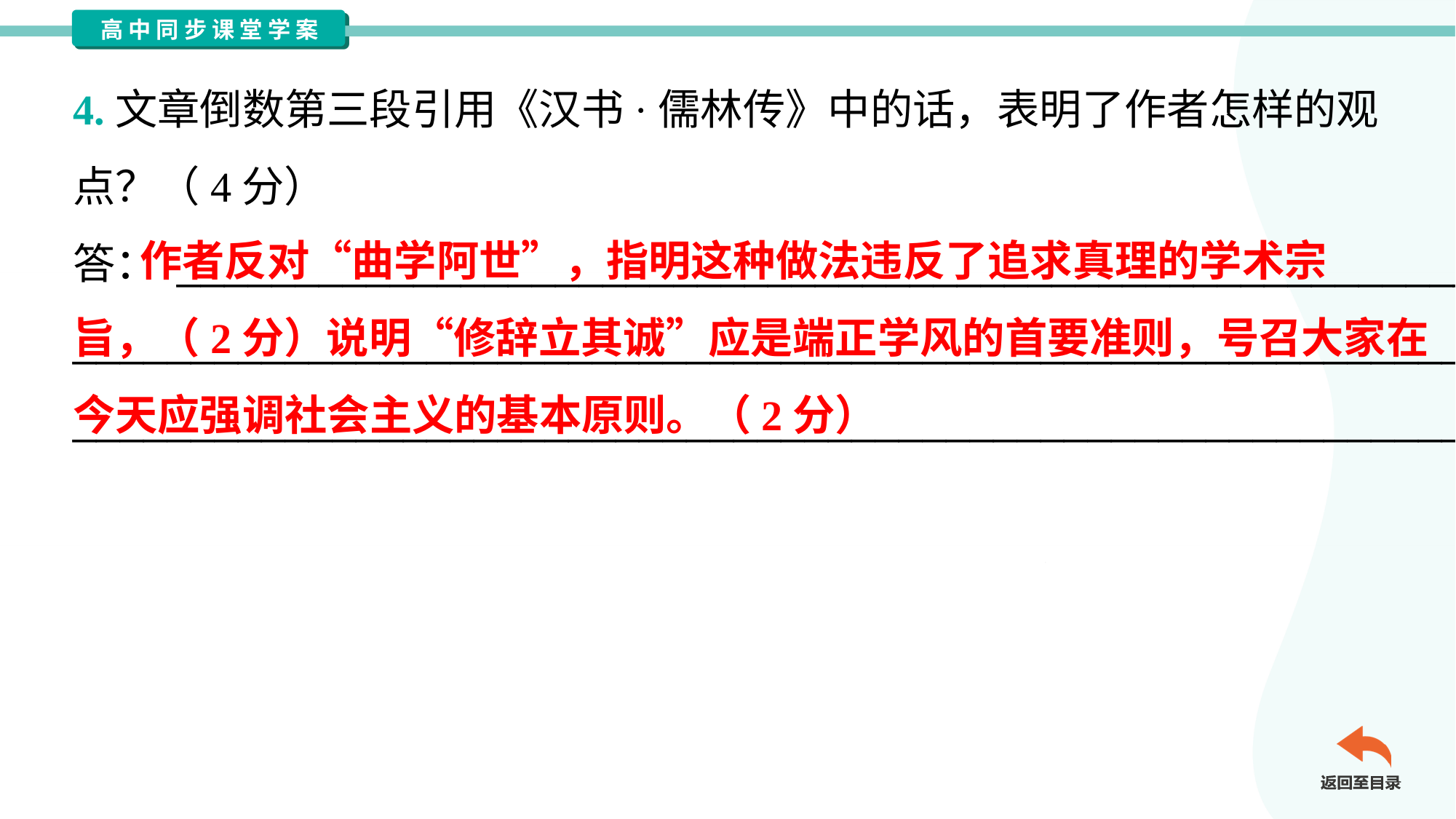

4.文章倒数第三段引用《汉书·儒林传》中的话，表明了作者怎样的观
点？（4分）
答： ________________________________________________________
_____________________________________________________________
_____________________________________________________________
      作者反对“曲学阿世”，指明这种做法违反了追求真理的学术宗
旨，（2分）说明“修辞立其诚”应是端正学风的首要准则，号召大家在
今天应强调社会主义的基本原则。（2分）